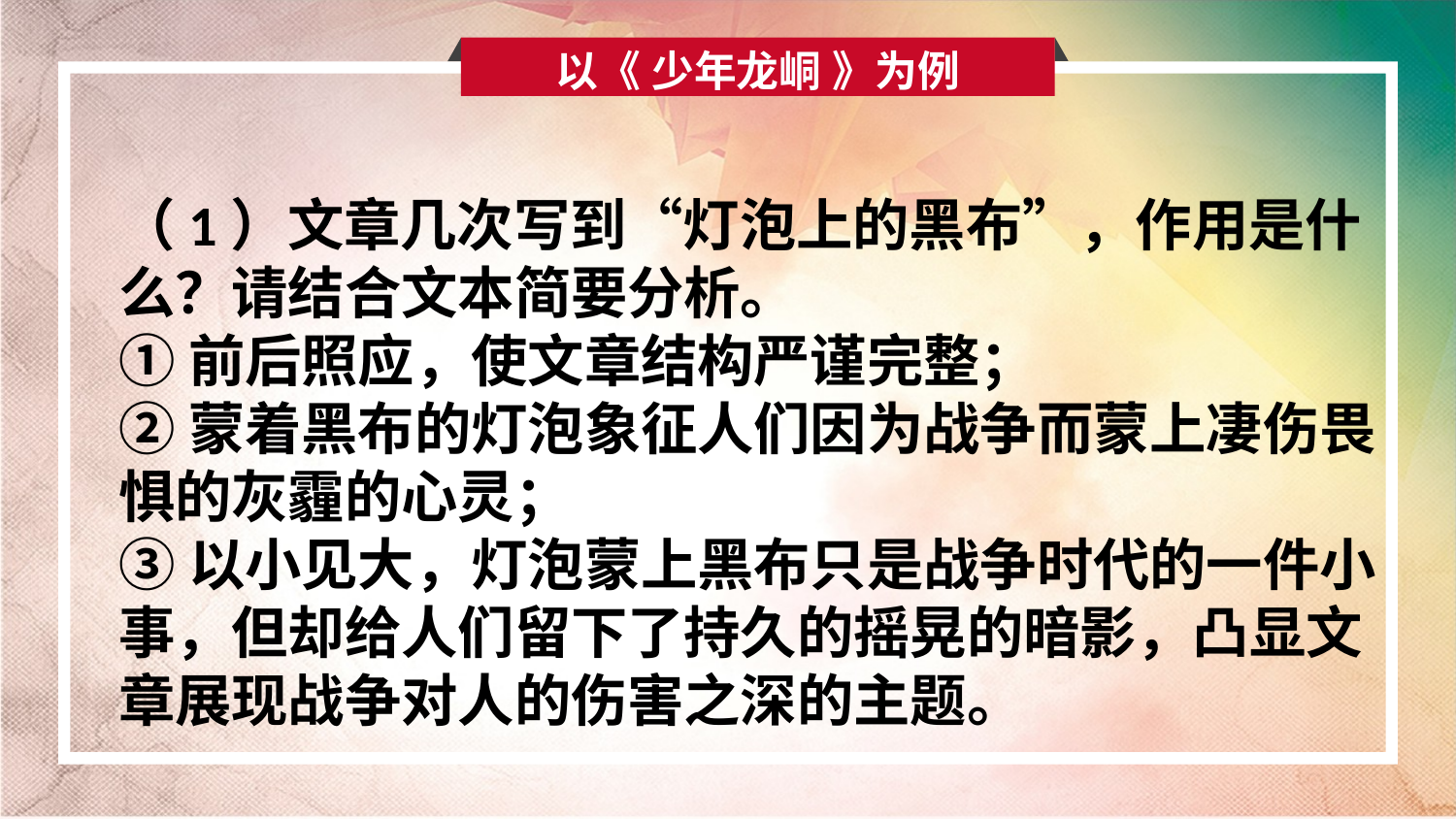

以《 少年龙峒 》为例

（1）文章几次写到“灯泡上的黑布”，作用是什么？请结合文本简要分析。
①前后照应，使文章结构严谨完整；
②蒙着黑布的灯泡象征人们因为战争而蒙上凄伤畏惧的灰霾的心灵；
③以小见大，灯泡蒙上黑布只是战争时代的一件小事，但却给人们留下了持久的摇晃的暗影，凸显文章展现战争对人的伤害之深的主题。